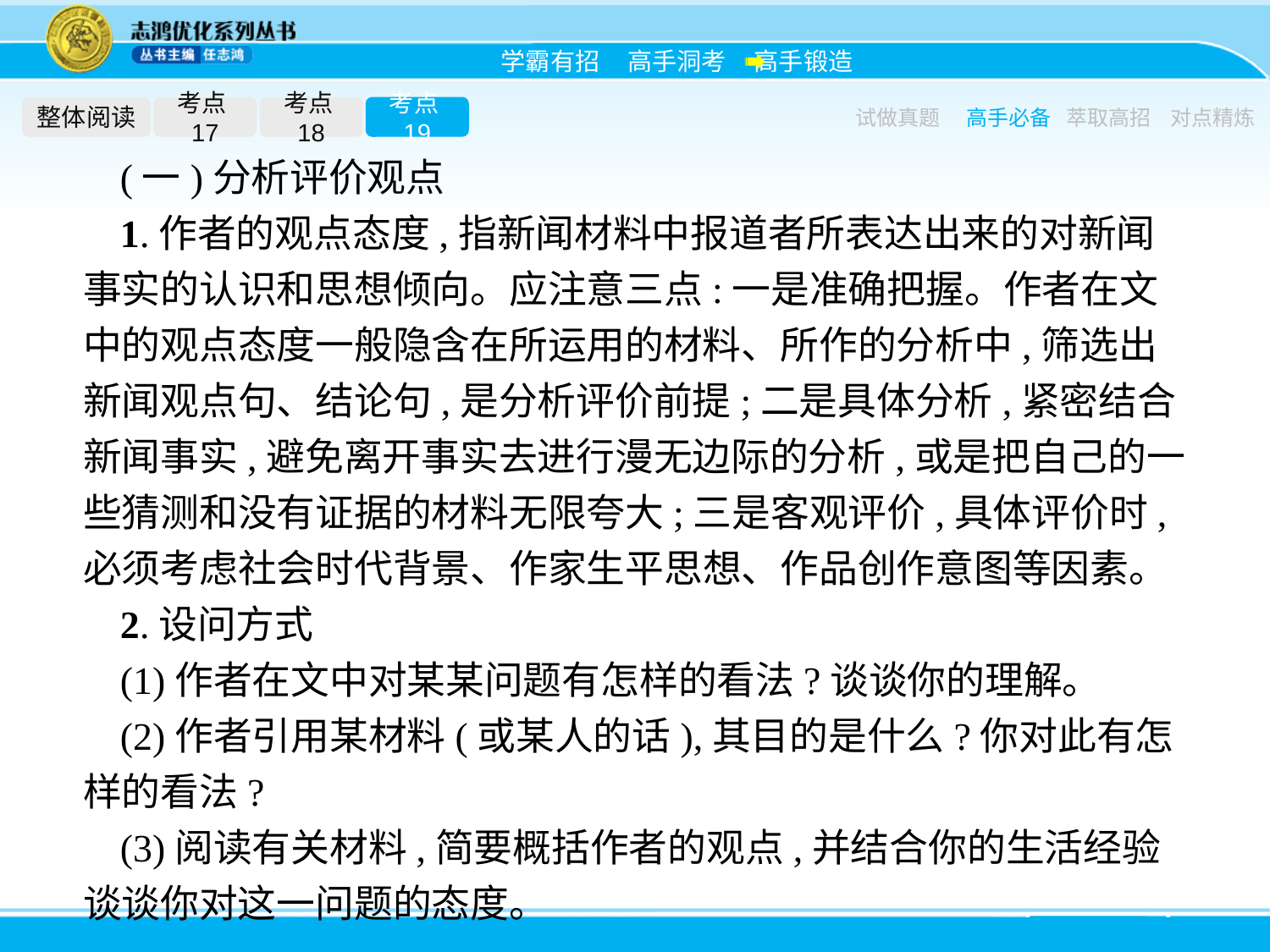

整体阅读
考点17
考点18
考点19
试做真题
高手必备
萃取高招
对点精炼
(一)分析评价观点
1.作者的观点态度,指新闻材料中报道者所表达出来的对新闻事实的认识和思想倾向。应注意三点:一是准确把握。作者在文中的观点态度一般隐含在所运用的材料、所作的分析中,筛选出新闻观点句、结论句,是分析评价前提;二是具体分析,紧密结合新闻事实,避免离开事实去进行漫无边际的分析,或是把自己的一些猜测和没有证据的材料无限夸大;三是客观评价,具体评价时,必须考虑社会时代背景、作家生平思想、作品创作意图等因素。
2.设问方式
(1)作者在文中对某某问题有怎样的看法?谈谈你的理解。
(2)作者引用某材料(或某人的话),其目的是什么?你对此有怎样的看法?
(3)阅读有关材料,简要概括作者的观点,并结合你的生活经验谈谈你对这一问题的态度。